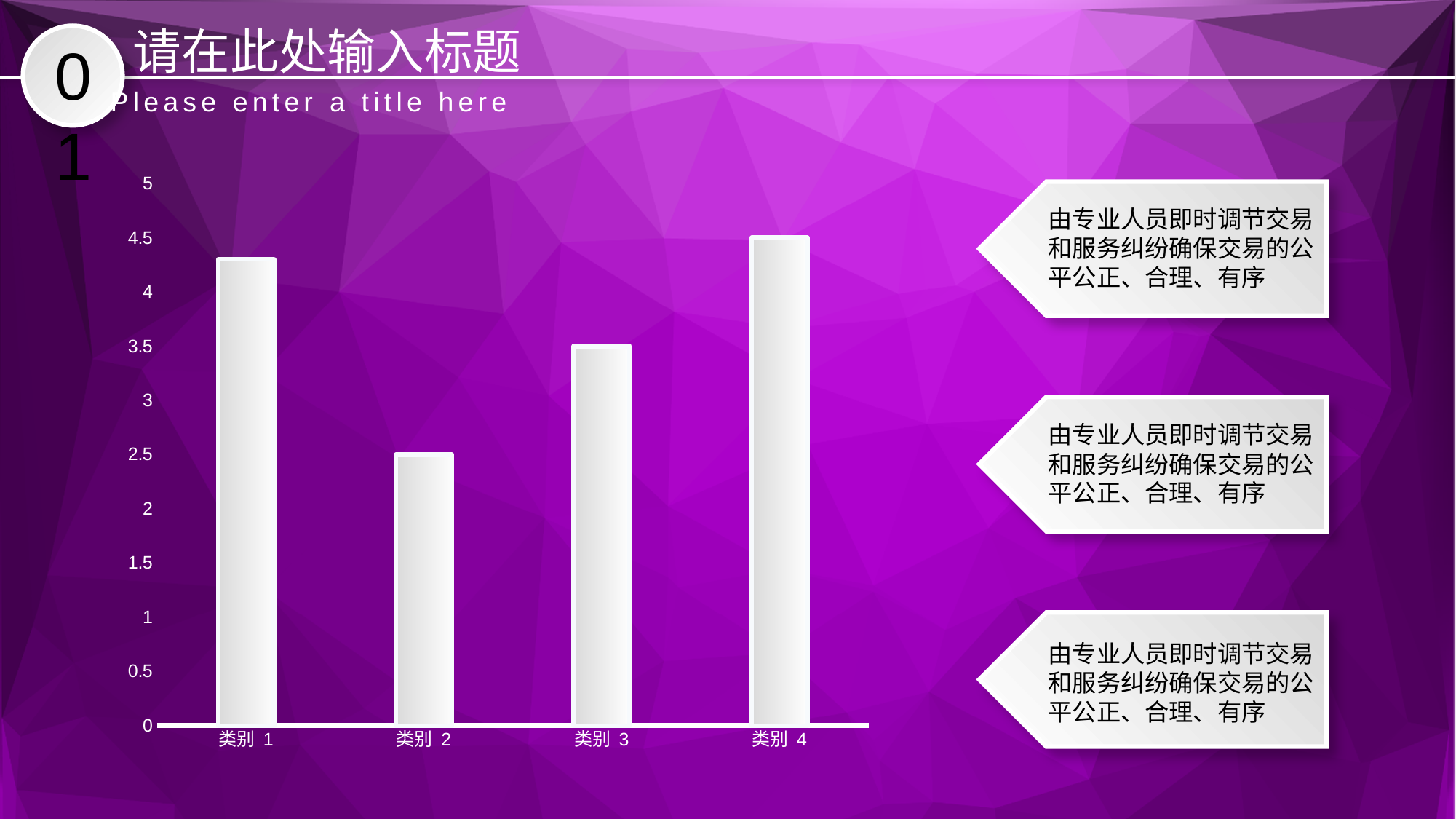

请在此处输入标题

01
Please enter a title here

### Chart

| Category | 系列 1 |
|---|---|
| 类别 1 | 4.3 |
| 类别 2 | 2.5 |
| 类别 3 | 3.5 |
| 类别 4 | 4.5 |
由专业人员即时调节交易和服务纠纷确保交易的公平公正、合理、有序

由专业人员即时调节交易和服务纠纷确保交易的公平公正、合理、有序

由专业人员即时调节交易和服务纠纷确保交易的公平公正、合理、有序